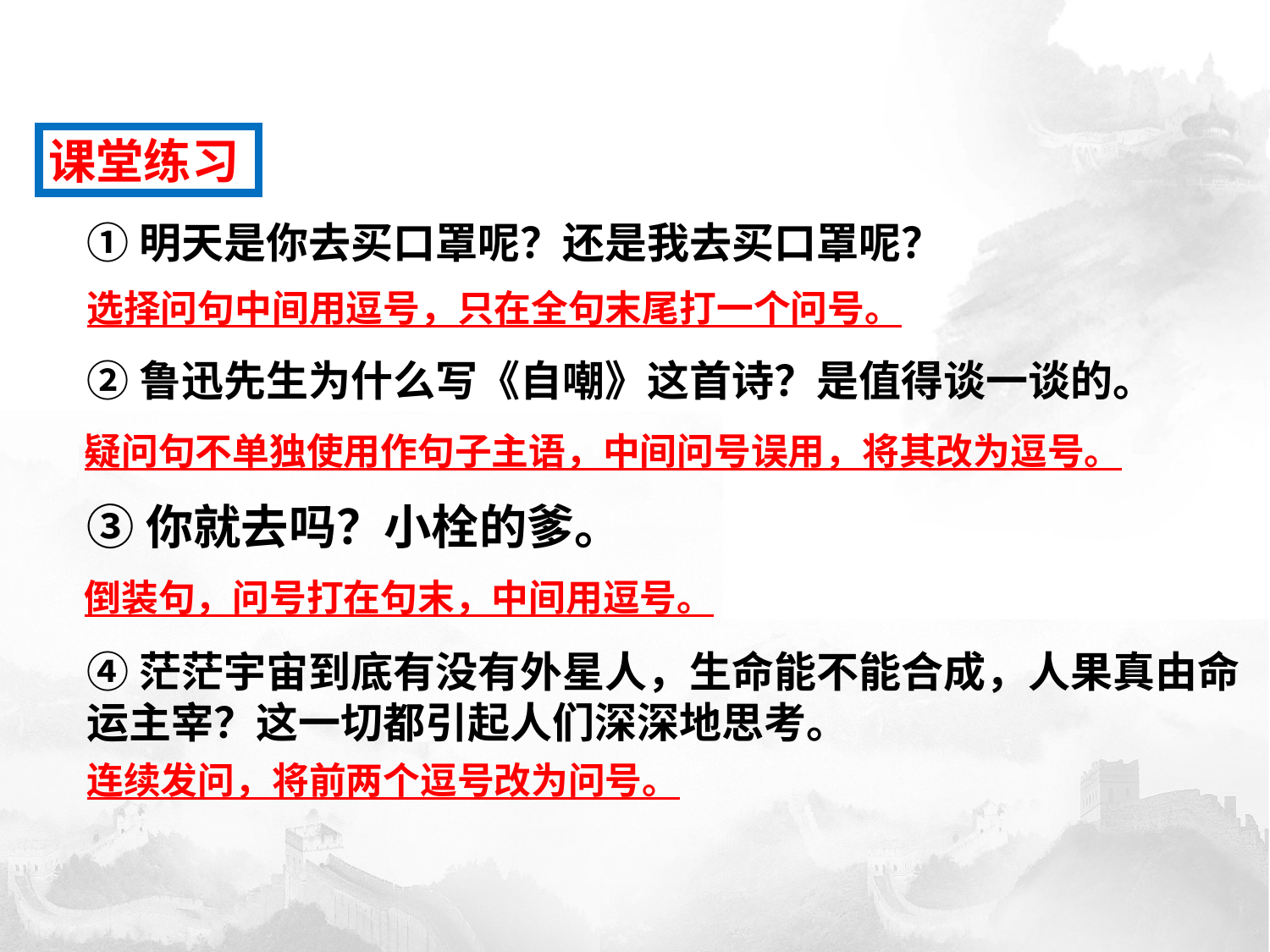

课堂练习
①明天是你去买口罩呢？还是我去买口罩呢？
选择问句中间用逗号，只在全句末尾打一个问号。
②鲁迅先生为什么写《自嘲》这首诗？是值得谈一谈的。
疑问句不单独使用作句子主语，中间问号误用，将其改为逗号。
③你就去吗？小栓的爹。
倒装句，问号打在句末，中间用逗号。
④茫茫宇宙到底有没有外星人，生命能不能合成，人果真由命运主宰？这一切都引起人们深深地思考。
连续发问，将前两个逗号改为问号。